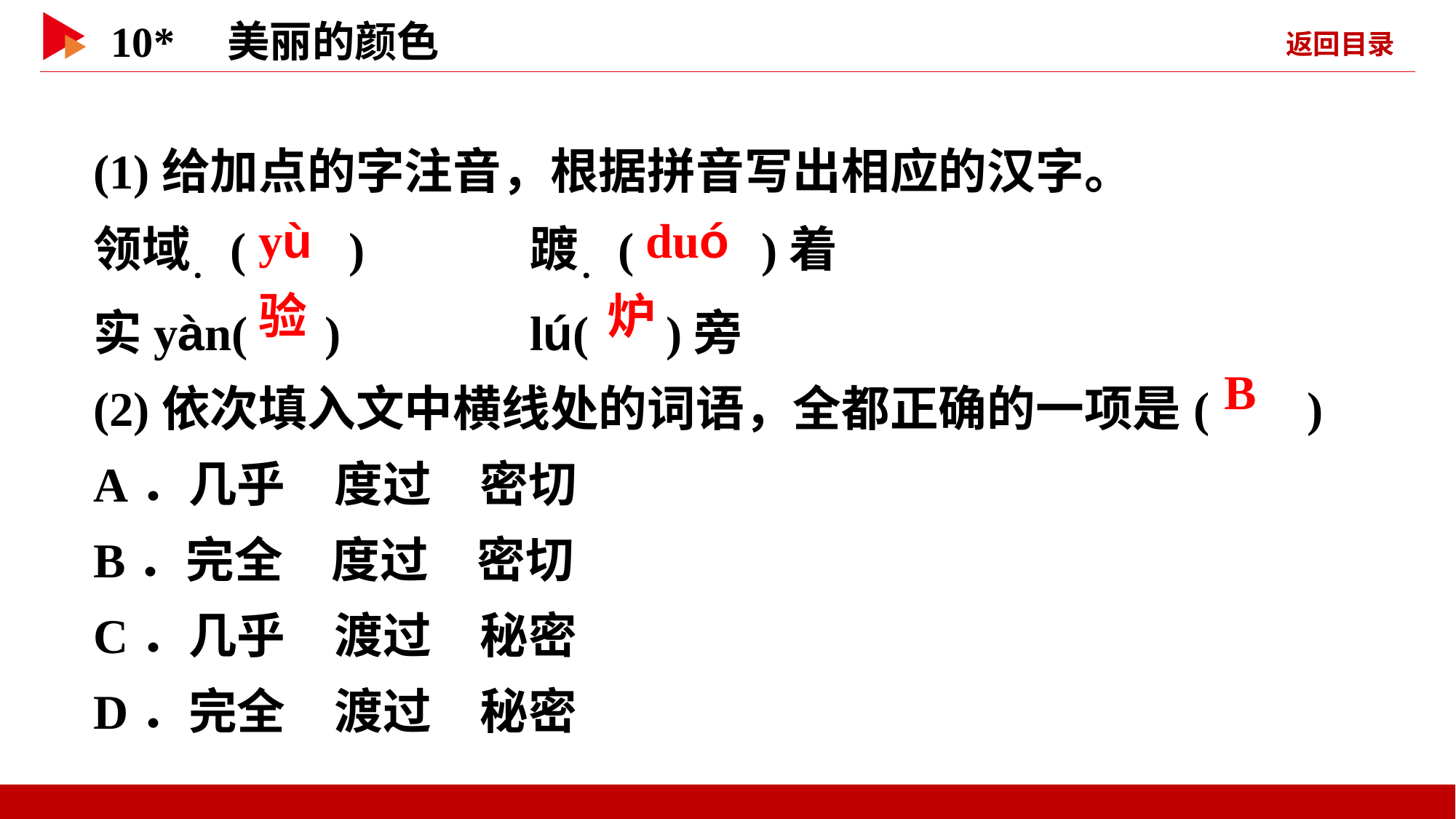

(1)给加点的字注音，根据拼音写出相应的汉字。
领域．(        )　　	踱．(          )着
实yàn(      )     		lú(      )旁
(2)依次填入文中横线处的词语，全都正确的一项是(        )
A．几乎　度过　密切
B．完全　度过　密切
C．几乎　渡过　秘密
D．完全　渡过　秘密
 yù
 duó
   验
   炉
   B